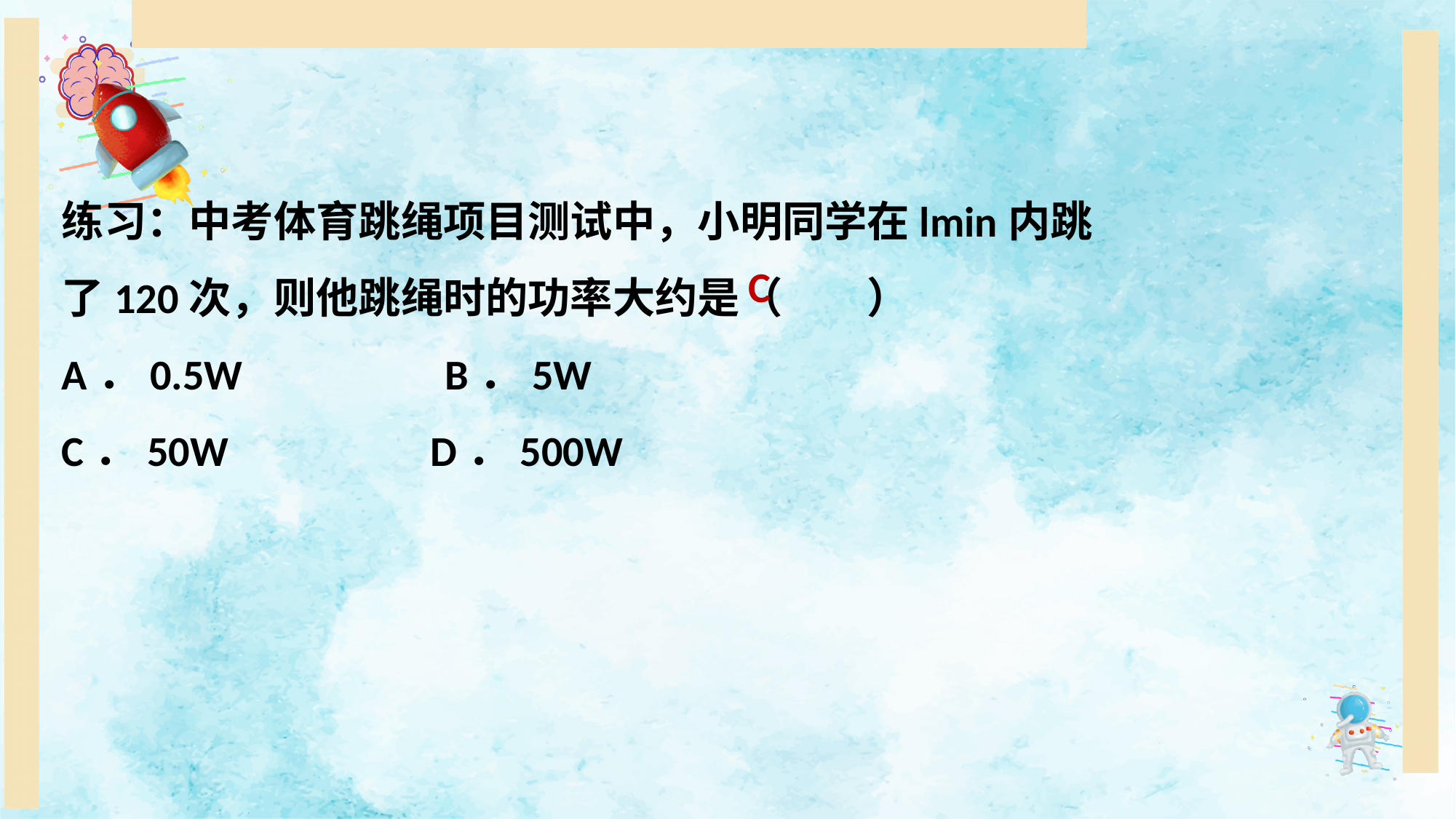

练习：中考体育跳绳项目测试中，小明同学在lmin内跳了120次，则他跳绳时的功率大约是（　　）
A．0.5W                     B．5W
C．50W                     D．500W
C